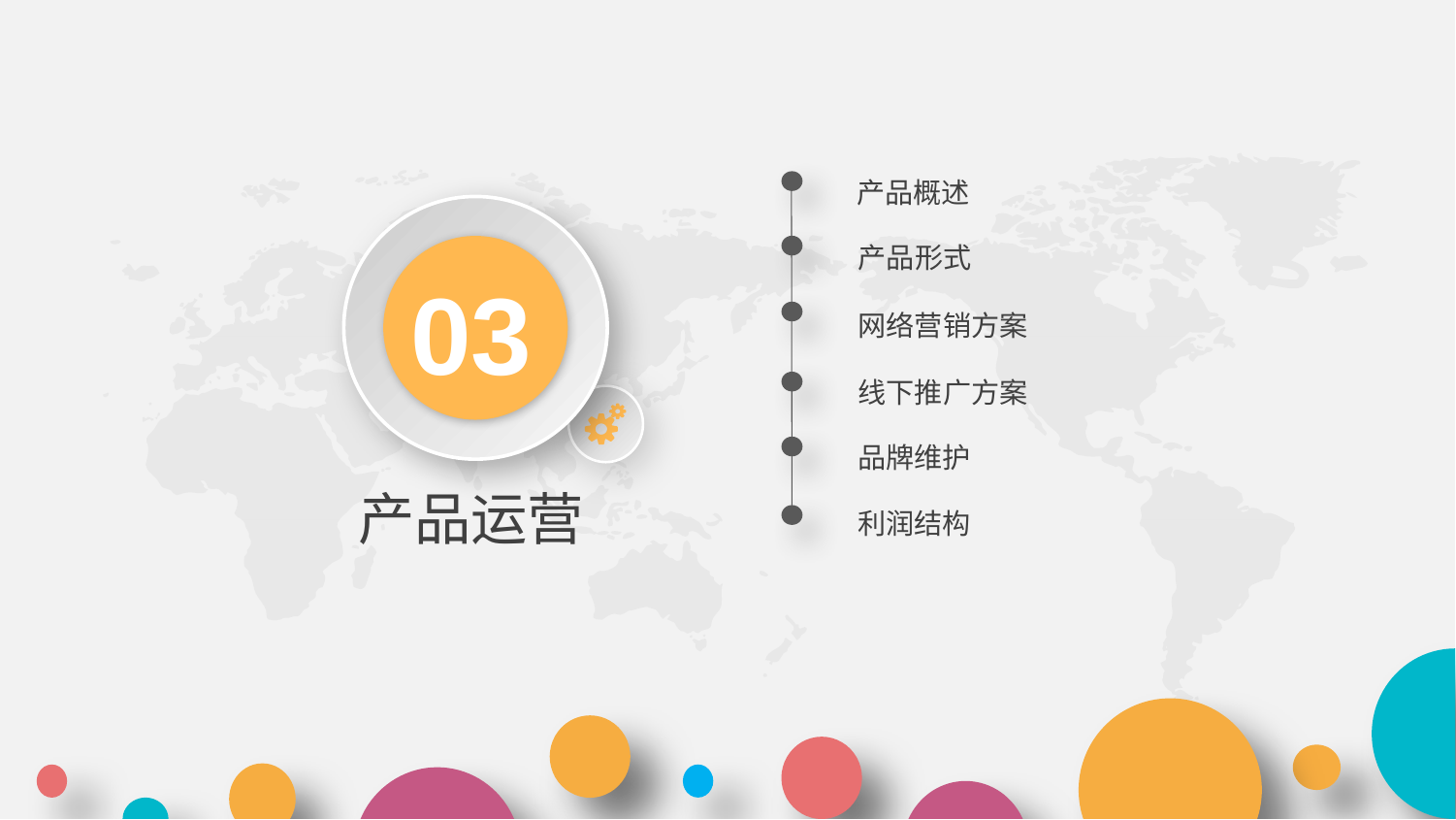

产品概述

03
产品形式

网络营销方案

线下推广方案

品牌维护

产品运营
利润结构